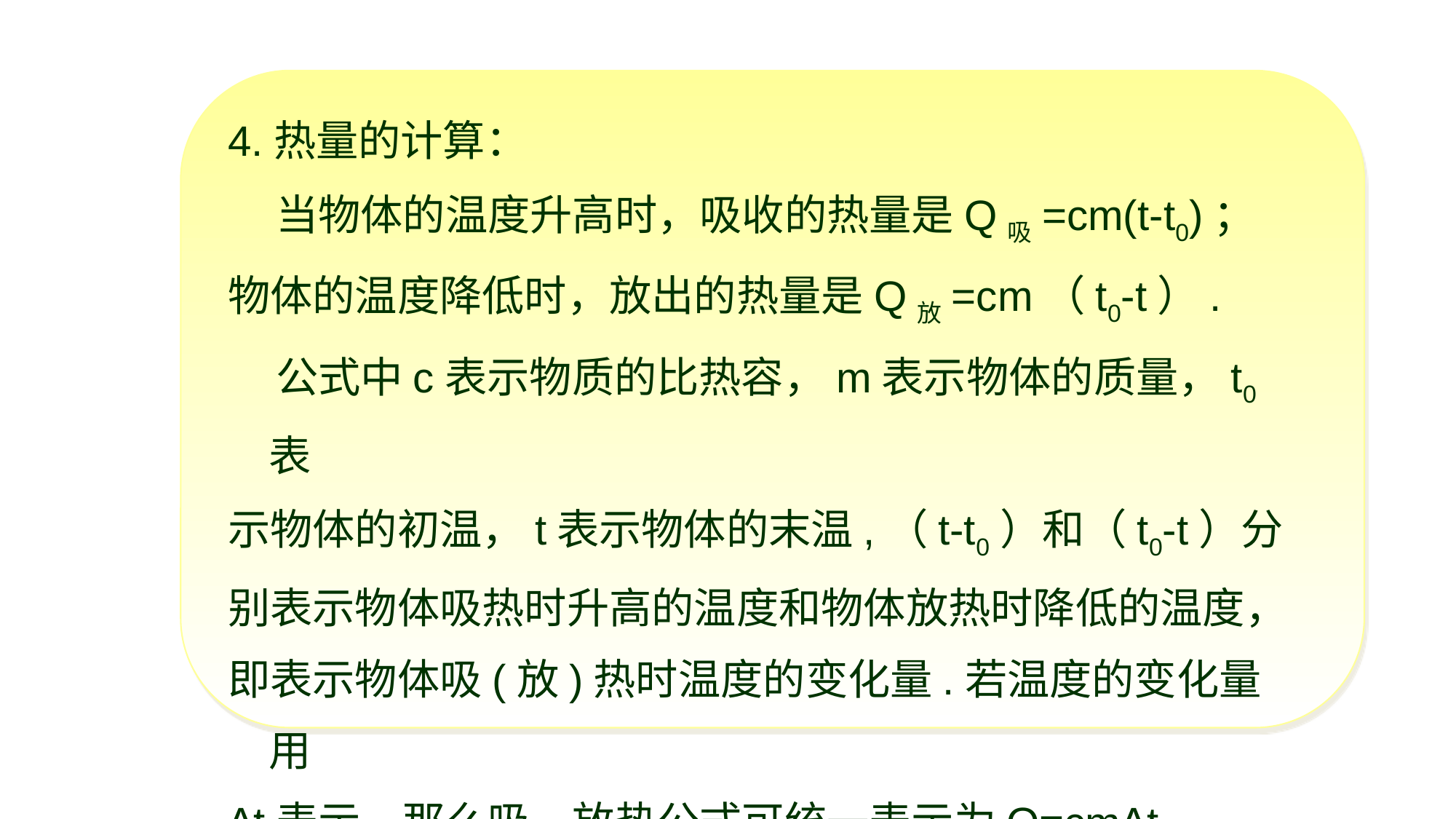

4.热量的计算：
    当物体的温度升高时，吸收的热量是Q吸=cm(t-t0)；
物体的温度降低时，放出的热量是Q放=cm（t0-t）.
    公式中c表示物质的比热容，m表示物体的质量，t0表
示物体的初温，t表示物体的末温,（t-t0）和（t0-t）分
别表示物体吸热时升高的温度和物体放热时降低的温度，
即表示物体吸(放)热时温度的变化量.若温度的变化量用
∆t表示，那么吸、放热公式可统一表示为Q=cm∆t.